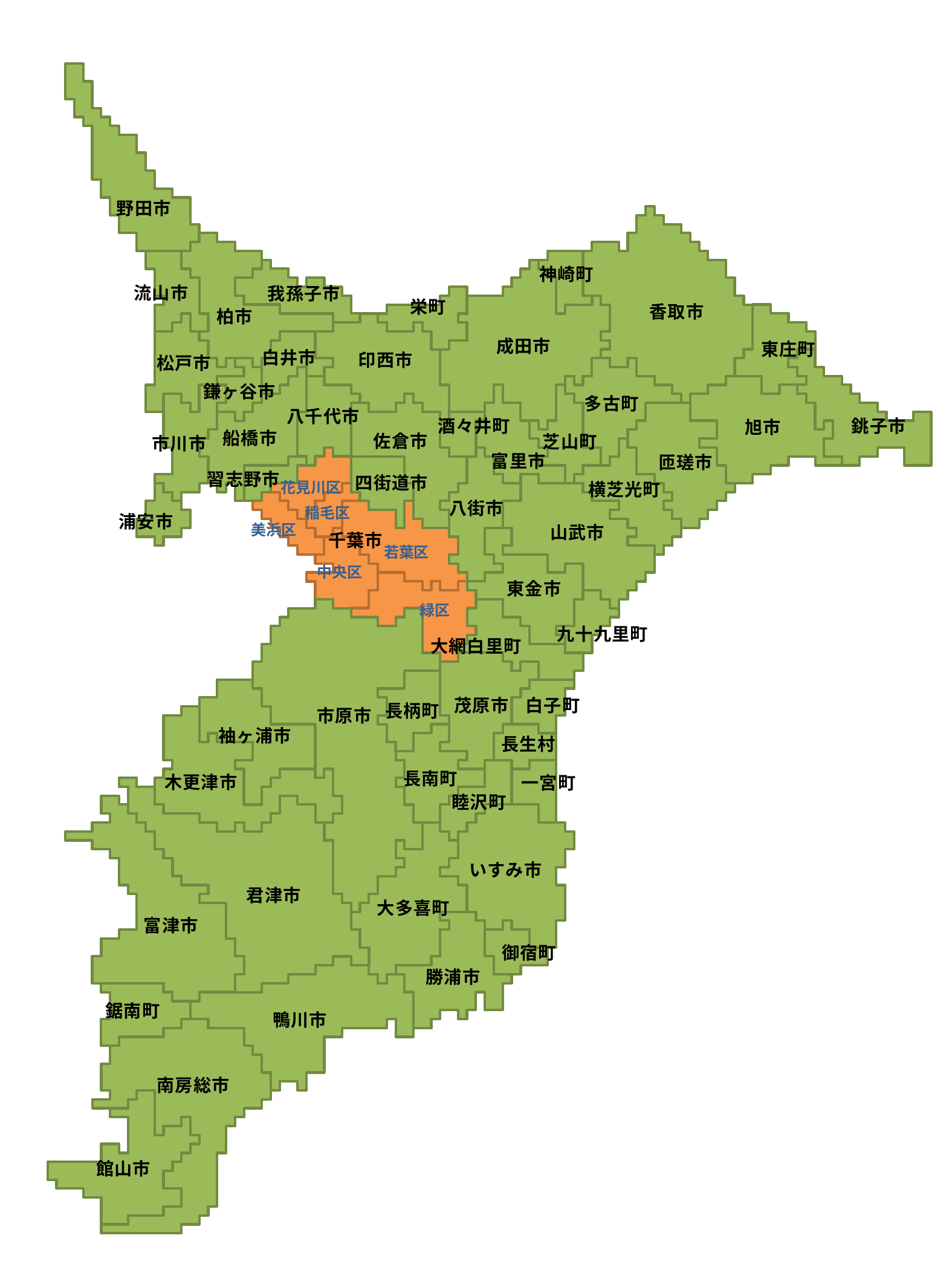

野田市
神崎町
流山市
我孫子市
栄町
香取市
柏市
成田市
東庄町
白井市
印西市
松戸市
鎌ヶ谷市
多古町
八千代市
銚子市
酒々井町
旭市
船橋市
佐倉市
芝山町
市川市
富里市
匝瑳市
習志野市
四街道市
横芝光町
八街市
浦安市
山武市
千葉市
東金市
緑区
九十九里町
大網白里町
茂原市
白子町
長柄町
市原市
袖ヶ浦市
長生村
長南町
木更津市
一宮町
睦沢町
いすみ市
君津市
大多喜町
富津市
御宿町
勝浦市
鋸南町
鴨川市
南房総市
館山市

花見川区
稲毛区
美浜区
若葉区
中央区